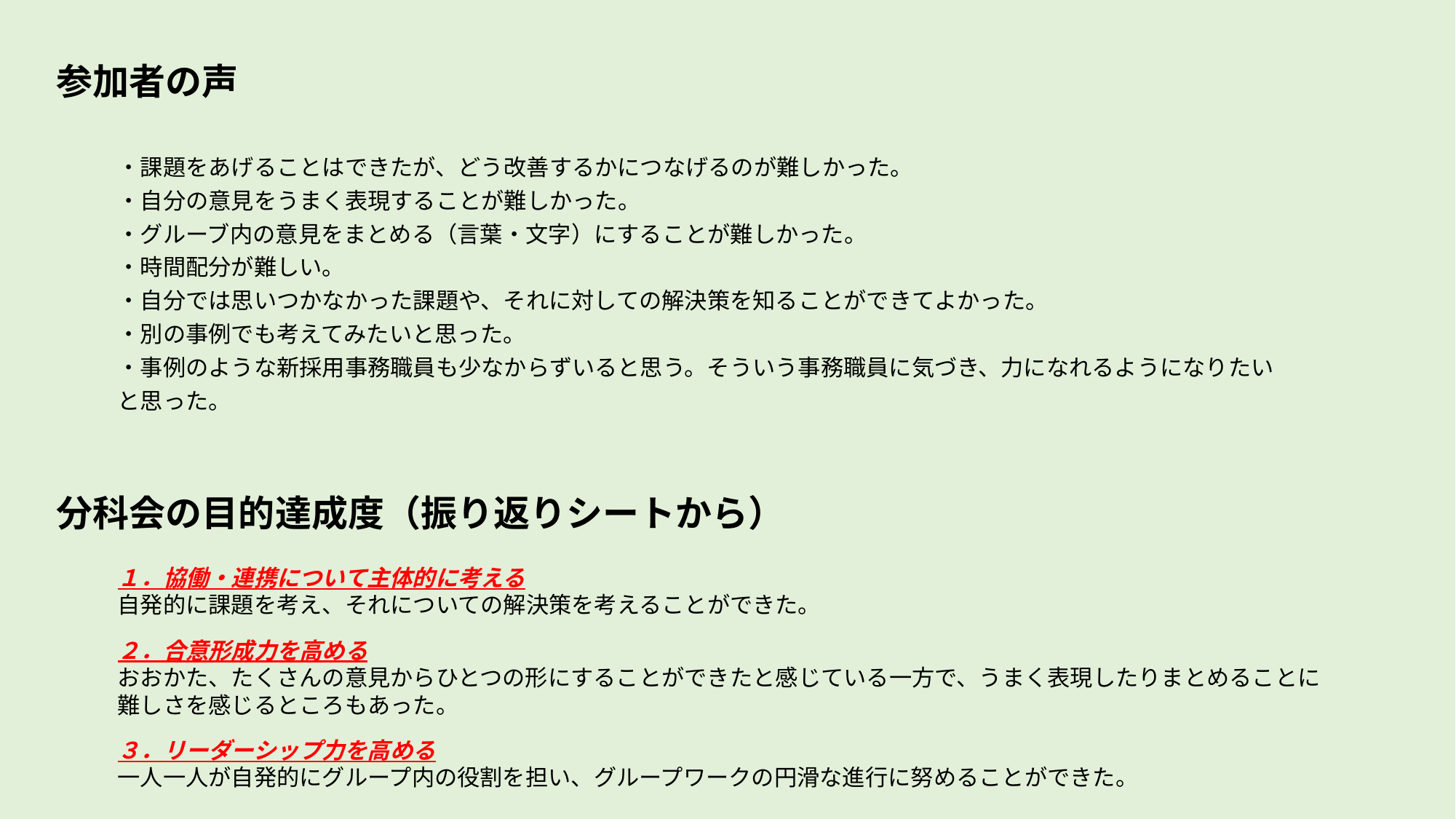

参加者の声
・課題をあげることはできたが、どう改善するかにつなげるのが難しかった。
・自分の意見をうまく表現することが難しかった。
・グルーブ内の意見をまとめる（言葉・文字）にすることが難しかった。
・時間配分が難しい。
・自分では思いつかなかった課題や、それに対しての解決策を知ることができてよかった。
・別の事例でも考えてみたいと思った。
・事例のような新採用事務職員も少なからずいると思う。そういう事務職員に気づき、力になれるようになりたいと思った。
分科会の目的達成度（振り返りシートから）
１．協働・連携について主体的に考える
自発的に課題を考え、それについての解決策を考えることができた。

２．合意形成力を高める
おおかた、たくさんの意見からひとつの形にすることができたと感じている一方で、うまく表現したりまとめることに難しさを感じるところもあった。

３．リーダーシップ力を高める
一人一人が自発的にグループ内の役割を担い、グループワークの円滑な進行に努めることができた。